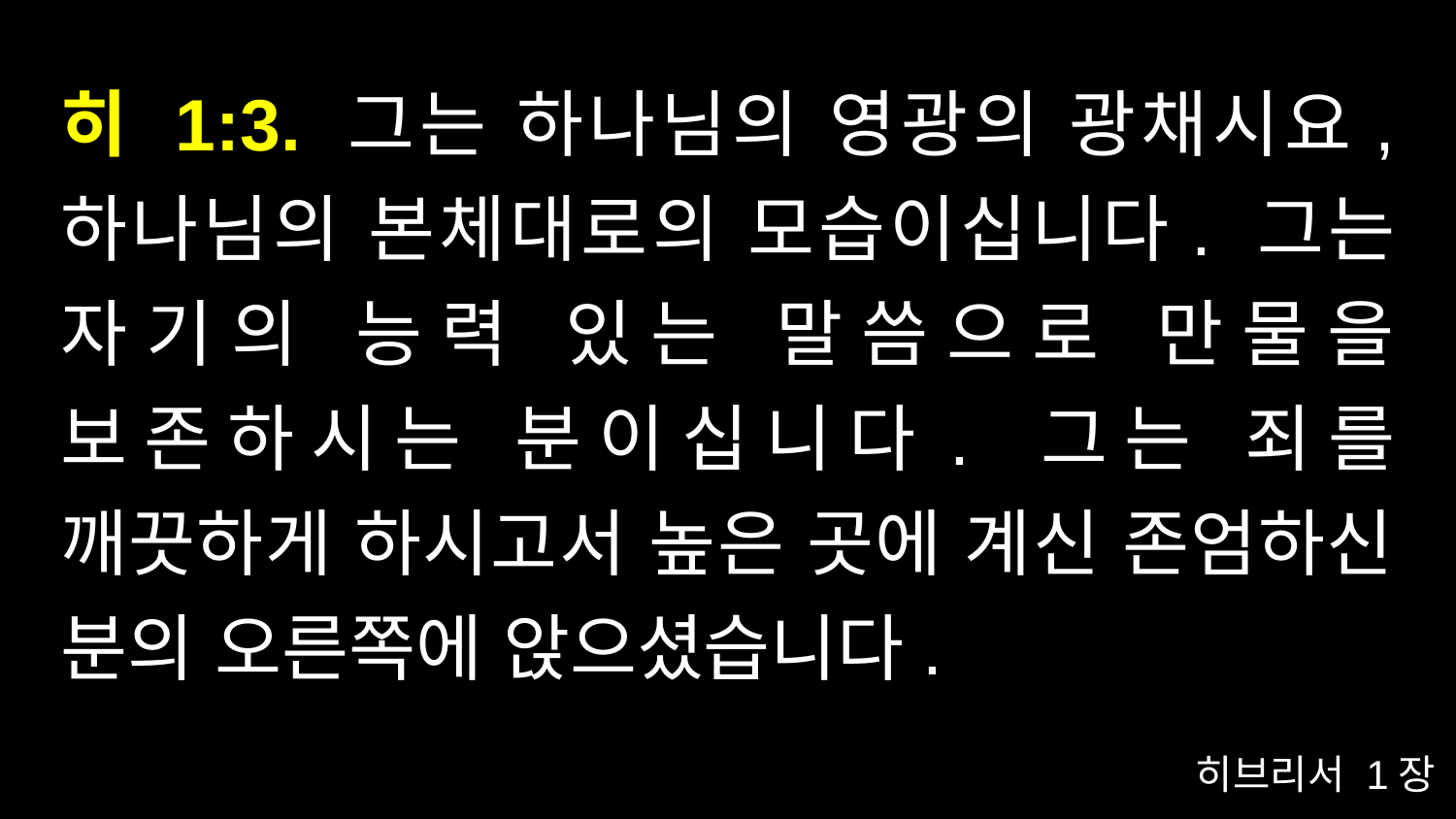

# 히 1:3. 그는 하나님의 영광의 광채시요, 하나님의 본체대로의 모습이십니다. 그는 자기의 능력 있는 말씀으로 만물을 보존하시는 분이십니다. 그는 죄를 깨끗하게 하시고서 높은 곳에 계신 존엄하신 분의 오른쪽에 앉으셨습니다.
히브리서 1장